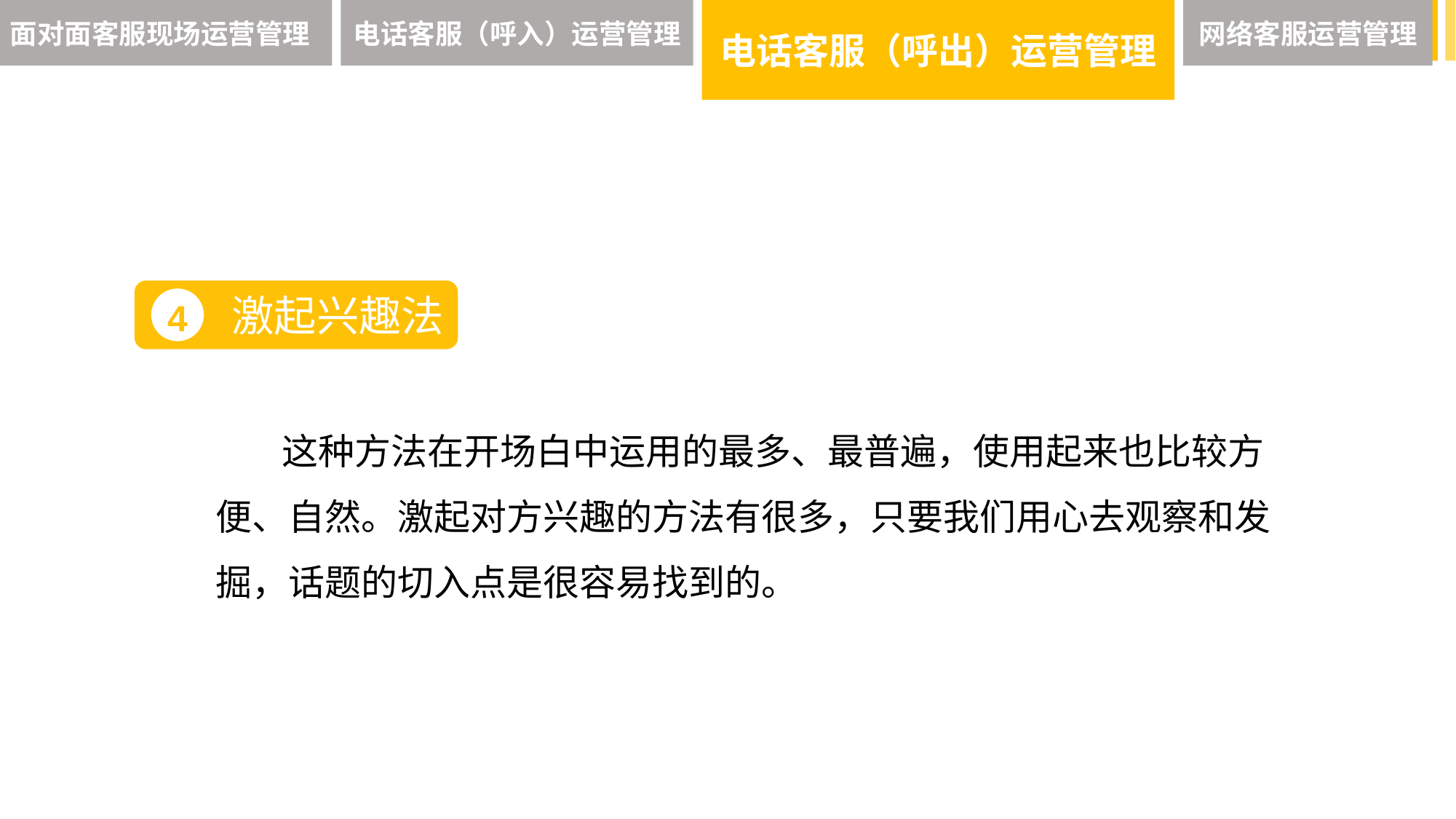

面对面客服现场运营管理
电话客服（呼入）运营管理
电话客服（呼出）运营管理
网络客服运营管理

激起兴趣法

4
       这种方法在开场白中运用的最多、最普遍，使用起来也比较方便、自然。激起对方兴趣的方法有很多，只要我们用心去观察和发掘，话题的切入点是很容易找到的。